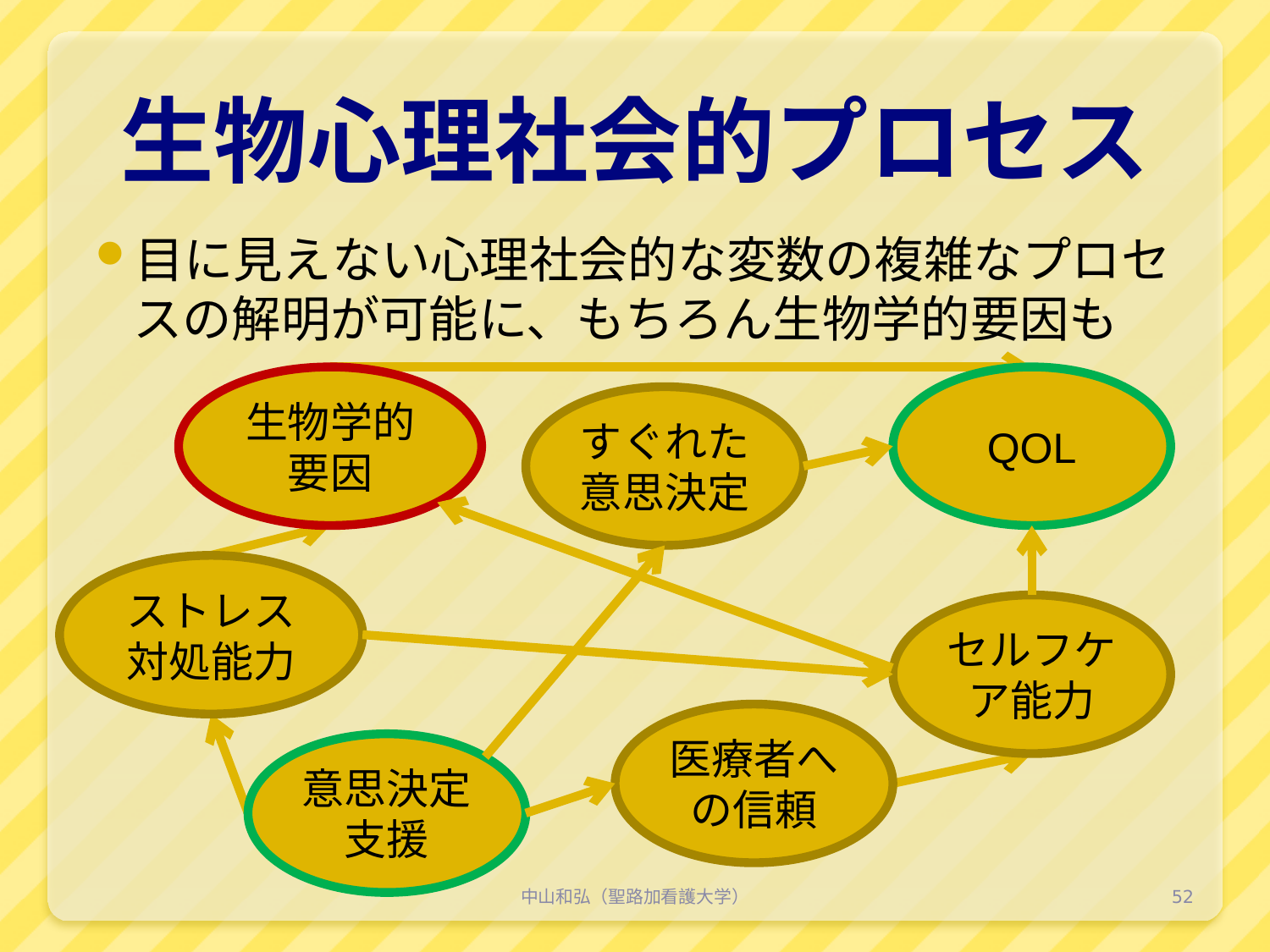

# 生物心理社会的プロセス
目に見えない心理社会的な変数の複雑なプロセスの解明が可能に、もちろん生物学的要因も
生物学的要因
QOL
すぐれた意思決定
ストレス対処能力
セルフケア能力
医療者への信頼
意思決定支援
中山和弘（聖路加看護大学）
52